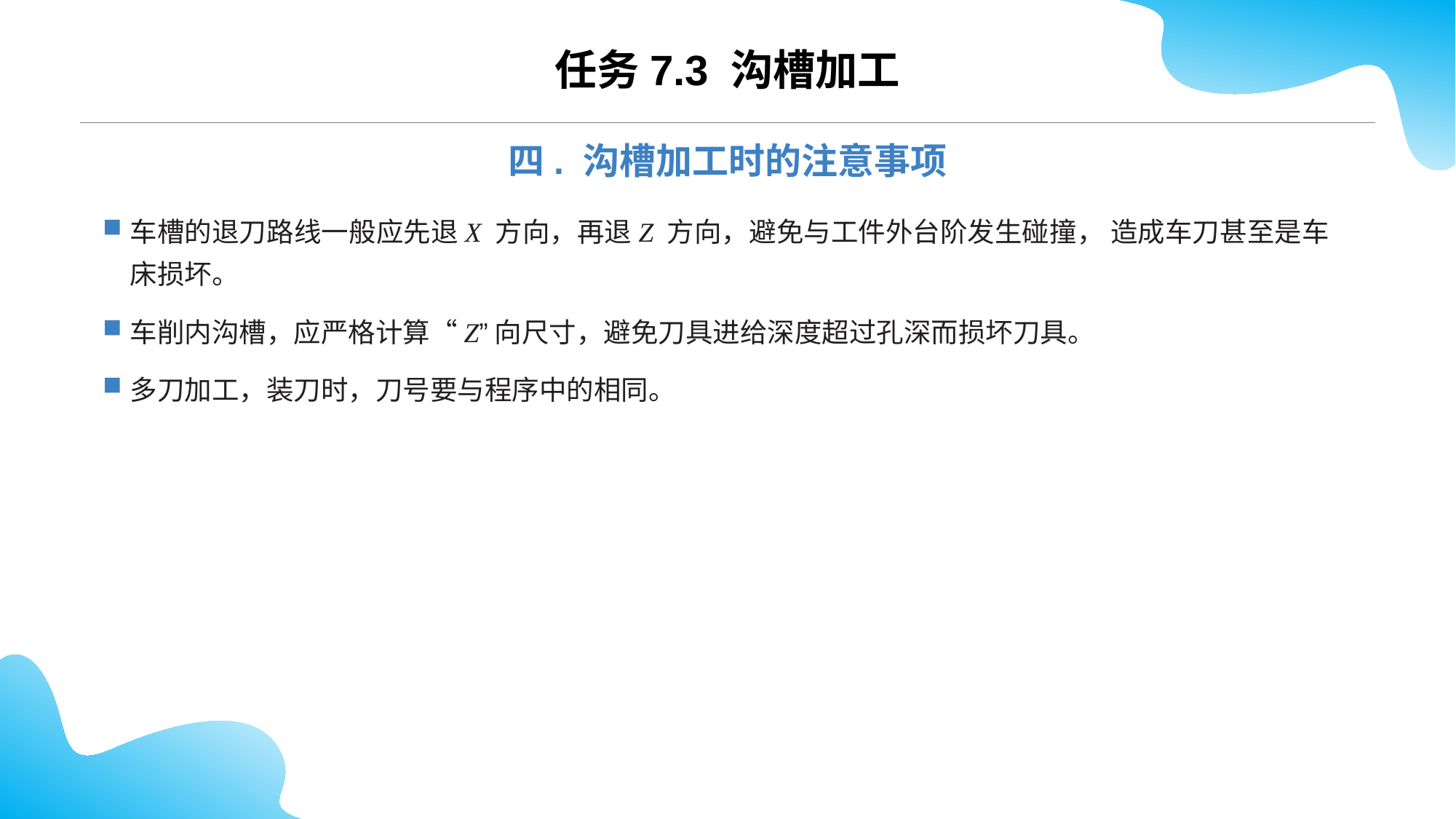

任务7.3 沟槽加工
四. 沟槽加工时的注意事项
车槽的退刀路线一般应先退X 方向，再退Z 方向，避免与工件外台阶发生碰撞， 造成车刀甚至是车床损坏。
车削内沟槽，应严格计算“Z”向尺寸，避免刀具进给深度超过孔深而损坏刀具。
多刀加工，装刀时，刀号要与程序中的相同。